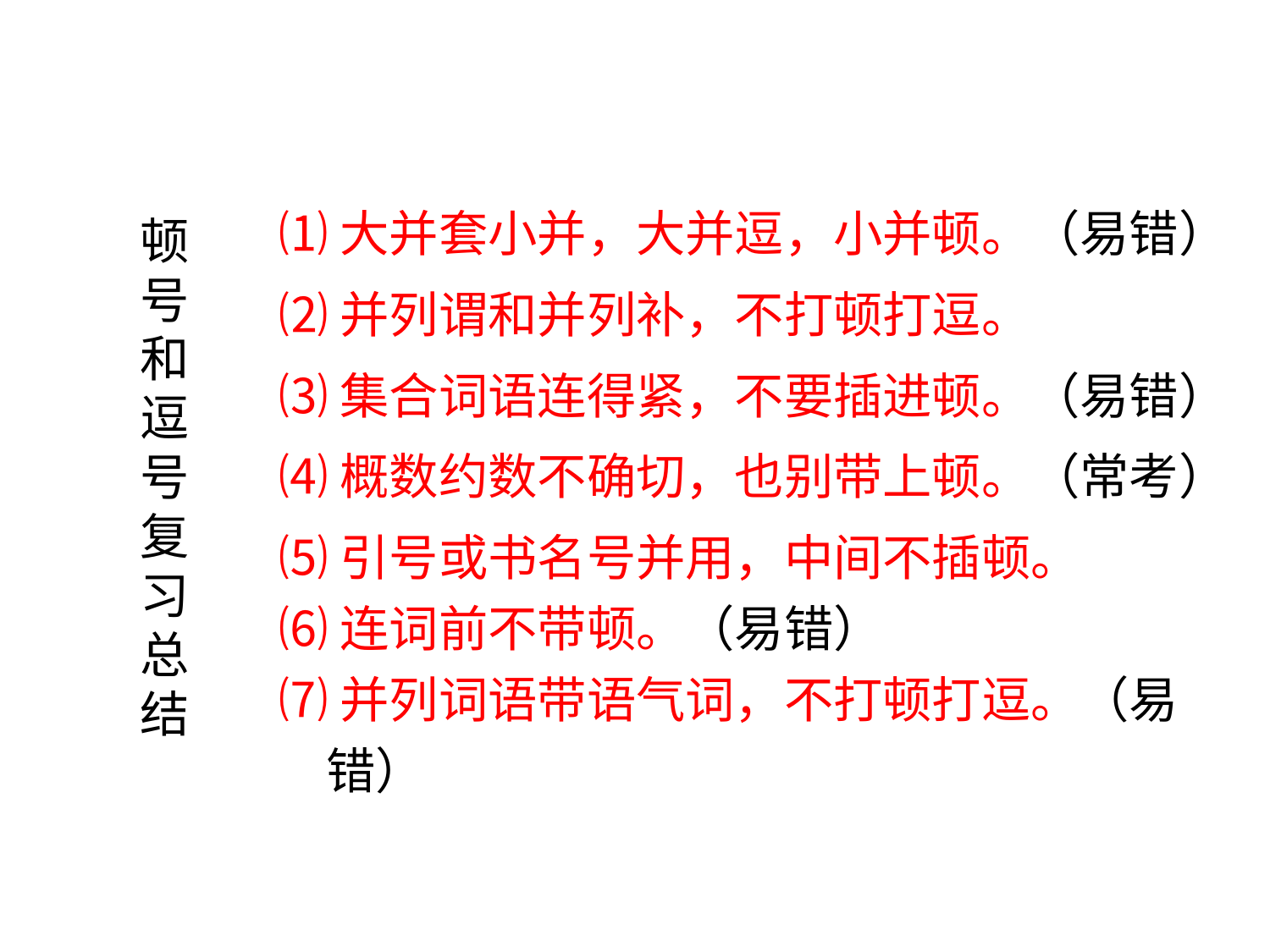

⑴大并套小并，大并逗，小并顿。（易错）
⑵并列谓和并列补，不打顿打逗。
⑶集合词语连得紧，不要插进顿。（易错）
⑷概数约数不确切，也别带上顿。（常考）
⑸引号或书名号并用，中间不插顿。
⑹连词前不带顿。（易错）
⑺并列词语带语气词，不打顿打逗。（易错）

顿
号
和
逗
号
复
习
总
结